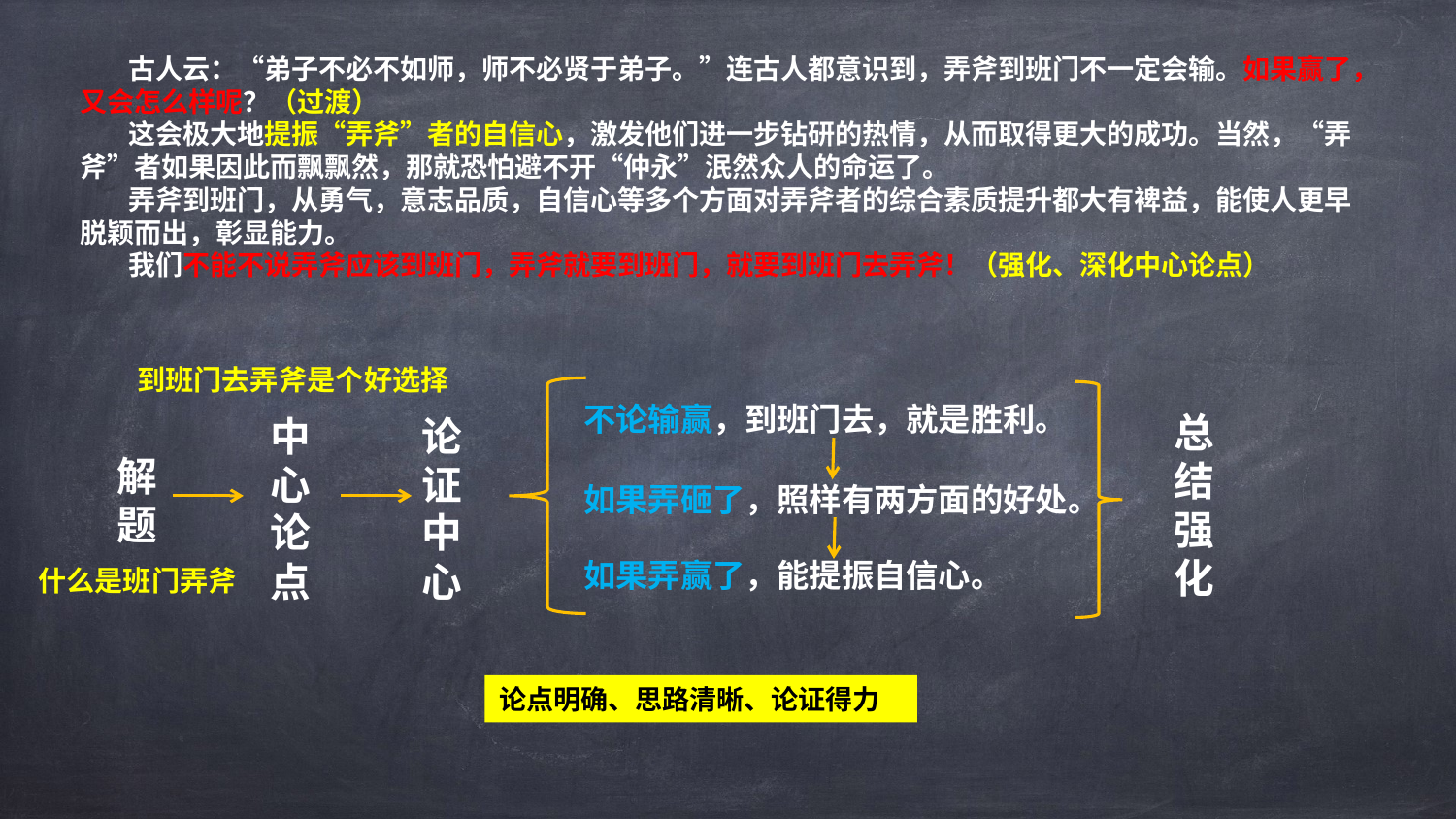

古人云：“弟子不必不如师，师不必贤于弟子。”连古人都意识到，弄斧到班门不一定会输。如果赢了，又会怎么样呢？（过渡）
       这会极大地提振“弄斧”者的自信心，激发他们进一步钻研的热情，从而取得更大的成功。当然，“弄斧”者如果因此而飘飘然，那就恐怕避不开“仲永”泯然众人的命运了。
       弄斧到班门，从勇气，意志品质，自信心等多个方面对弄斧者的综合素质提升都大有裨益，能使人更早脱颖而出，彰显能力。
       我们不能不说弄斧应该到班门，弄斧就要到班门，就要到班门去弄斧！（强化、深化中心论点）
到班门去弄斧是个好选择

不论输赢，到班门去，就是胜利。
总结强化
中心论点
论证中心
解题
如果弄砸了，照样有两方面的好处。
如果弄赢了，能提振自信心。
什么是班门弄斧
论点明确、思路清晰、论证得力